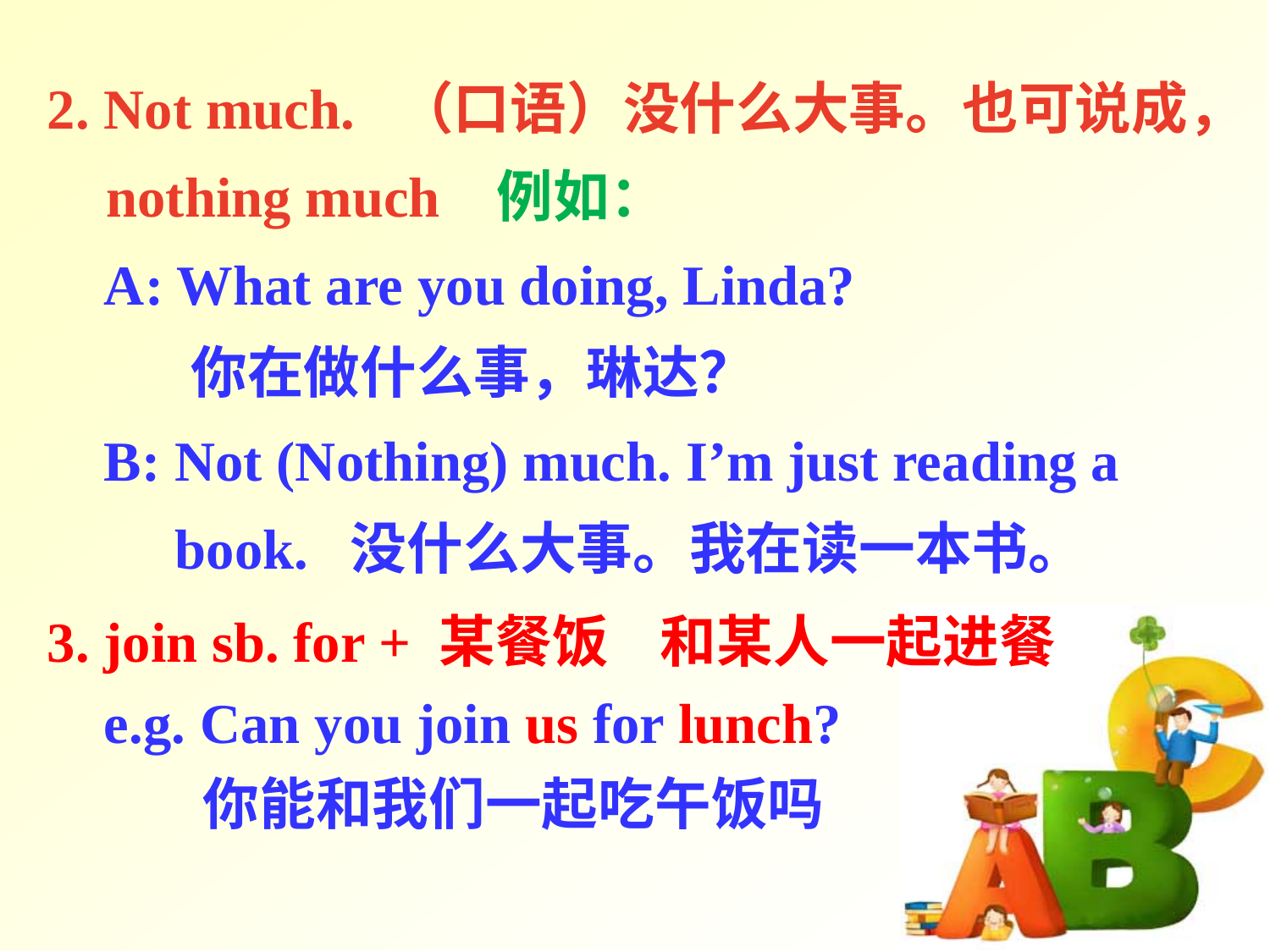

2. Not much.  （口语）没什么大事。也可说成，nothing much   例如：
    A: What are you doing, Linda?
     你在做什么事，琳达？
    B: Not (Nothing) much. I’m just reading a
         book.  没什么大事。我在读一本书。
3. join sb. for + 某餐饭    和某人一起进餐
    e.g. Can you join us for lunch?
           你能和我们一起吃午饭吗